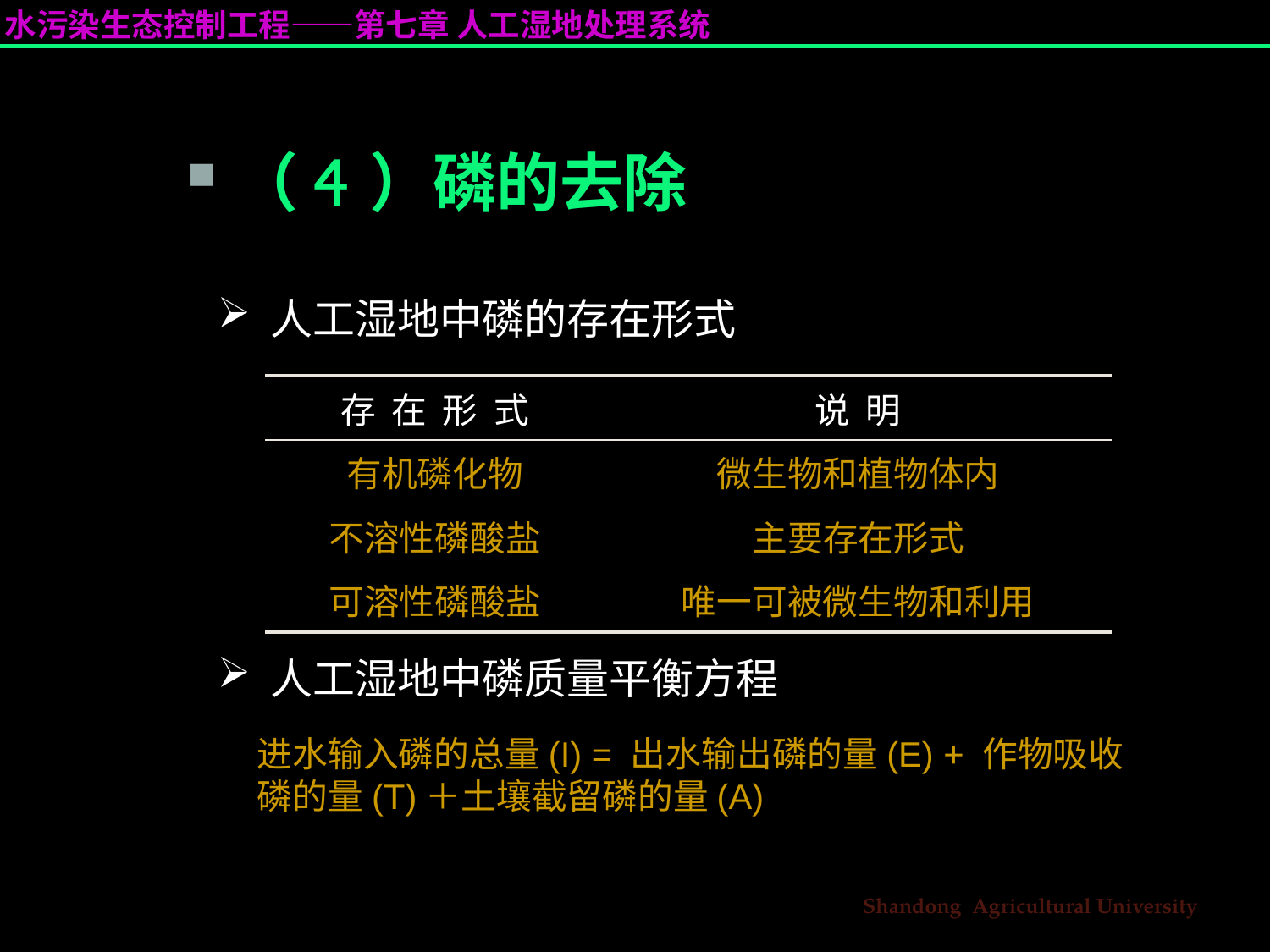

（4）磷的去除
 人工湿地中磷的存在形式
| 存 在 形 式 | 说 明 |
| --- | --- |
| 有机磷化物 | 微生物和植物体内 |
| 不溶性磷酸盐 | 主要存在形式 |
| 可溶性磷酸盐 | 唯一可被微生物和利用 |
 人工湿地中磷质量平衡方程
进水输入磷的总量(I) = 出水输出磷的量(E) + 作物吸收磷的量(T)＋土壤截留磷的量(A)